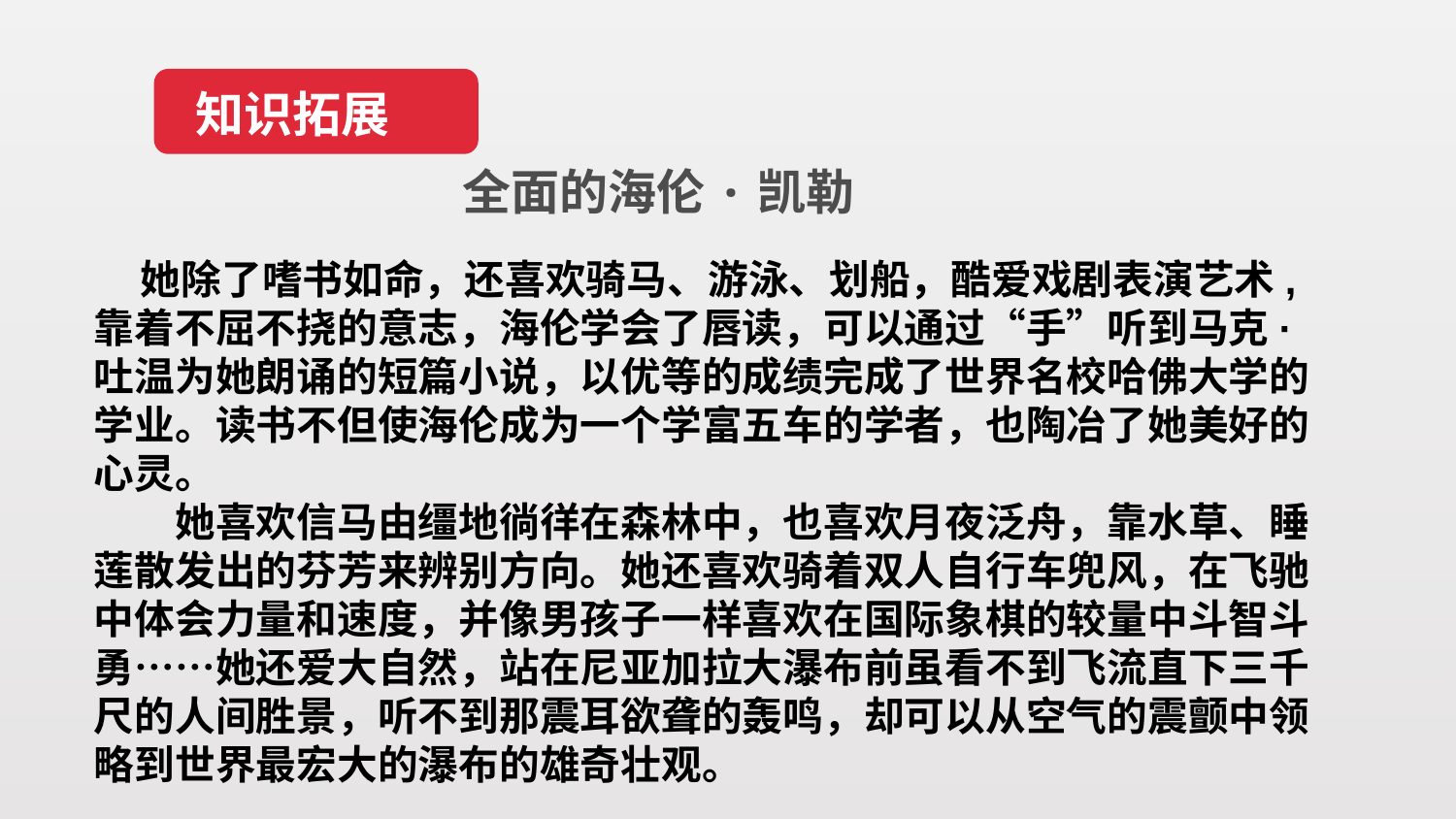

知识拓展
全面的海伦·凯勒
    她除了嗜书如命，还喜欢骑马、游泳、划船，酷爱戏剧表演艺术,靠着不屈不挠的意志，海伦学会了唇读，可以通过“手”听到马克·吐温为她朗诵的短篇小说，以优等的成绩完成了世界名校哈佛大学的学业。读书不但使海伦成为一个学富五车的学者，也陶冶了她美好的心灵。
　　她喜欢信马由缰地徜徉在森林中，也喜欢月夜泛舟，靠水草、睡莲散发出的芬芳来辨别方向。她还喜欢骑着双人自行车兜风，在飞驰中体会力量和速度，并像男孩子一样喜欢在国际象棋的较量中斗智斗勇……她还爱大自然，站在尼亚加拉大瀑布前虽看不到飞流直下三千尺的人间胜景，听不到那震耳欲聋的轰鸣，却可以从空气的震颤中领略到世界最宏大的瀑布的雄奇壮观。